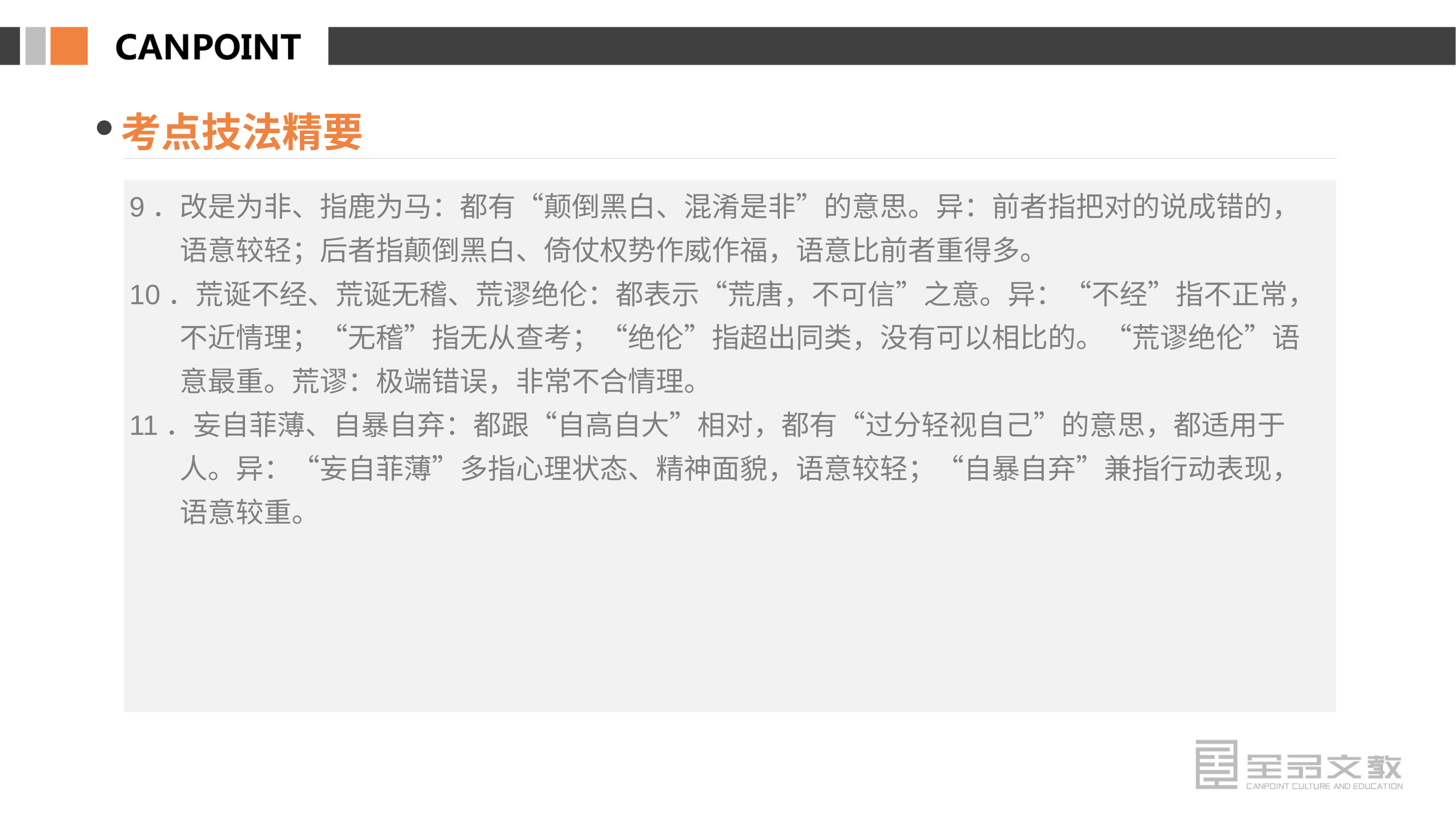

考点技法精要

9．改是为非、指鹿为马：都有“颠倒黑白、混淆是非”的意思。异：前者指把对的说成错的，语意较轻；后者指颠倒黑白、倚仗权势作威作福，语意比前者重得多。
10．荒诞不经、荒诞无稽、荒谬绝伦：都表示“荒唐，不可信”之意。异：“不经”指不正常，不近情理；“无稽”指无从查考；“绝伦”指超出同类，没有可以相比的。“荒谬绝伦”语意最重。荒谬：极端错误，非常不合情理。
11．妄自菲薄、自暴自弃：都跟“自高自大”相对，都有“过分轻视自己”的意思，都适用于人。异：“妄自菲薄”多指心理状态、精神面貌，语意较轻；“自暴自弃”兼指行动表现，语意较重。